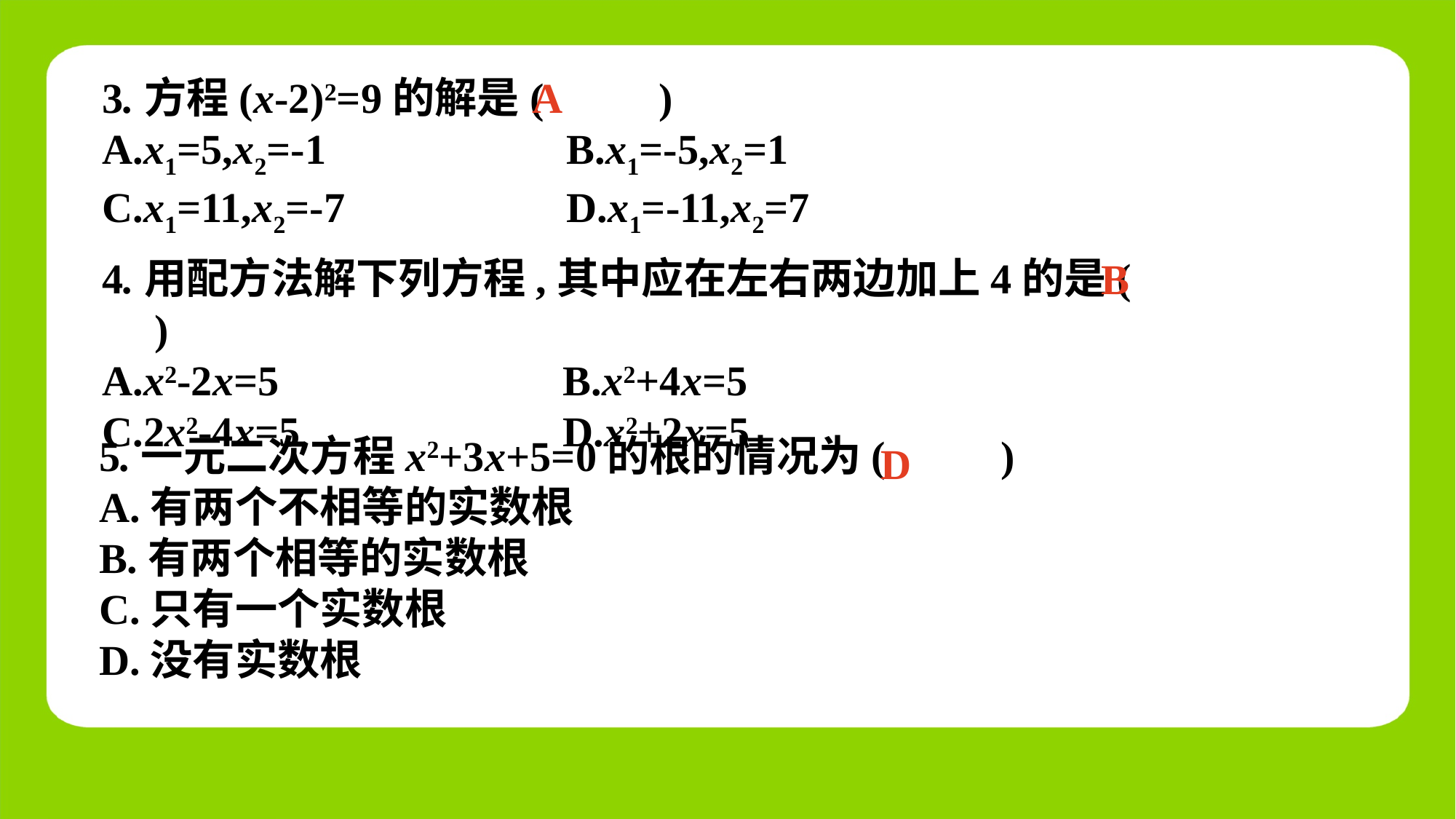

3.方程(x-2)2=9的解是(　 　)
A.x1=5,x2=-1	             B.x1=-5,x2=1
C.x1=11,x2=-7	             D.x1=-11,x2=7
A
4.用配方法解下列方程,其中应在左右两边加上4的是(　 　)
A.x2-2x=5	                       B.x2+4x=5
C.2x2-4x=5	                       D.x2+2x=5
B
5.一元二次方程x2+3x+5=0的根的情况为(　 　)
A.有两个不相等的实数根
B.有两个相等的实数根
C.只有一个实数根
D.没有实数根
D